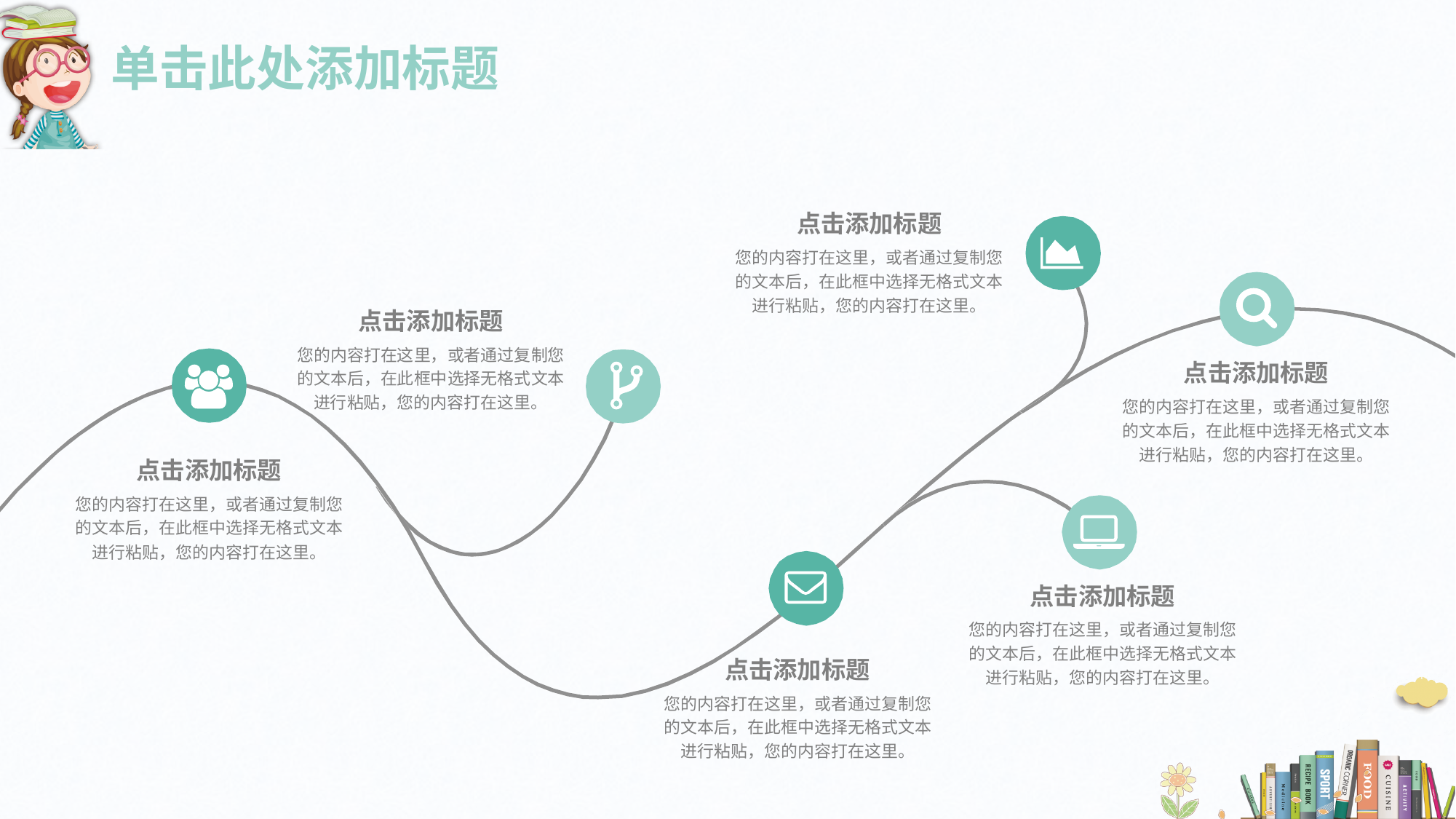

# 单击此处添加标题
点击添加标题

您的内容打在这里，或者通过复制您的文本后，在此框中选择无格式文本进行粘贴，您的内容打在这里。

点击添加标题

您的内容打在这里，或者通过复制您的文本后，在此框中选择无格式文本进行粘贴，您的内容打在这里。

点击添加标题
您的内容打在这里，或者通过复制您的文本后，在此框中选择无格式文本进行粘贴，您的内容打在这里。
点击添加标题

您的内容打在这里，或者通过复制您的文本后，在此框中选择无格式文本进行粘贴，您的内容打在这里。

点击添加标题
您的内容打在这里，或者通过复制您的文本后，在此框中选择无格式文本进行粘贴，您的内容打在这里。
点击添加标题
您的内容打在这里，或者通过复制您的文本后，在此框中选择无格式文本进行粘贴，您的内容打在这里。